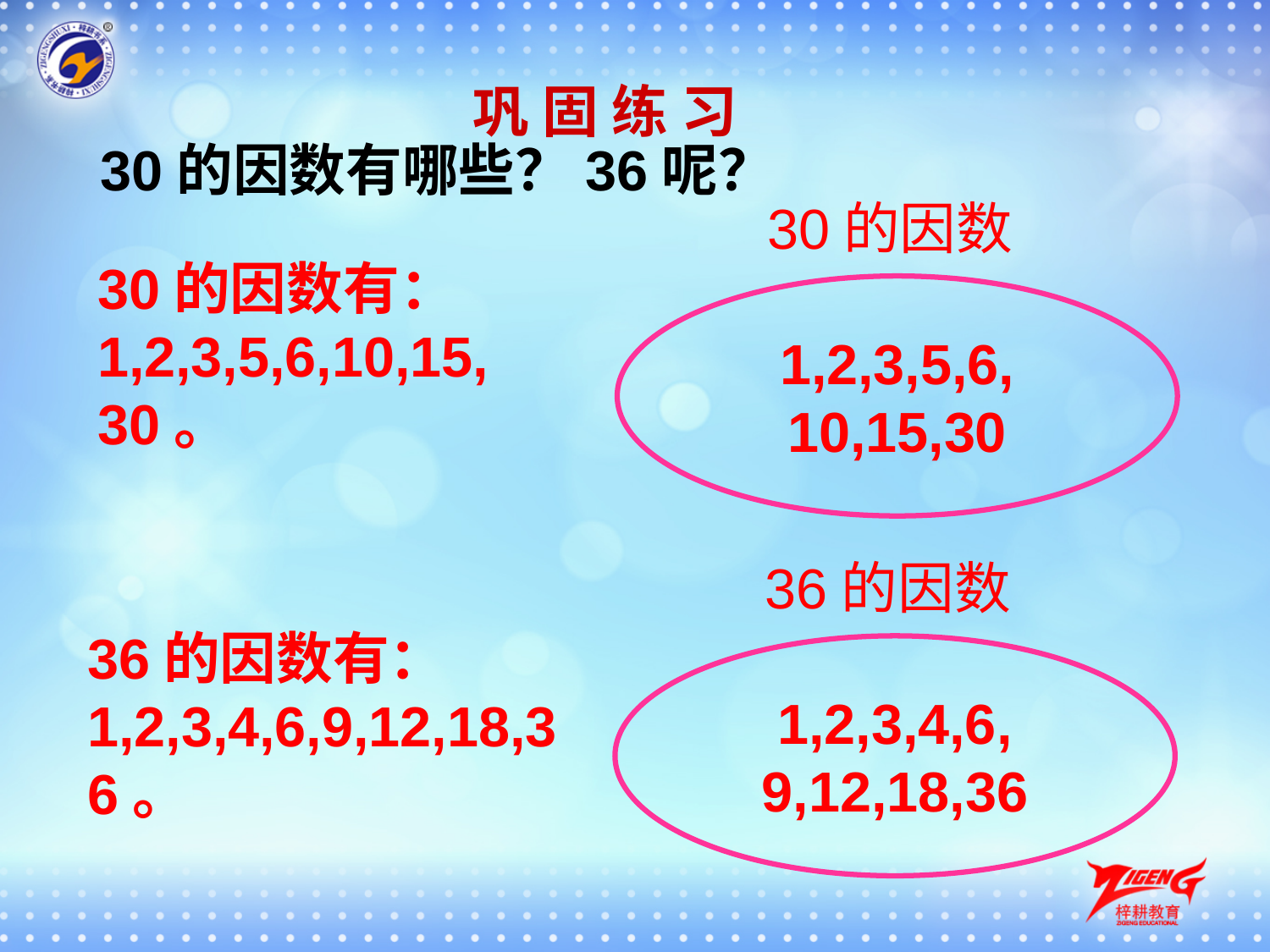

巩 固 练 习
30的因数有哪些？36呢？
30的因数
30的因数有：1,2,3,5,6,10,15,30。
1,2,3,5,6,
10,15,30
36的因数
36的因数有：1,2,3,4,6,9,12,18,36。
1,2,3,4,6,
9,12,18,36